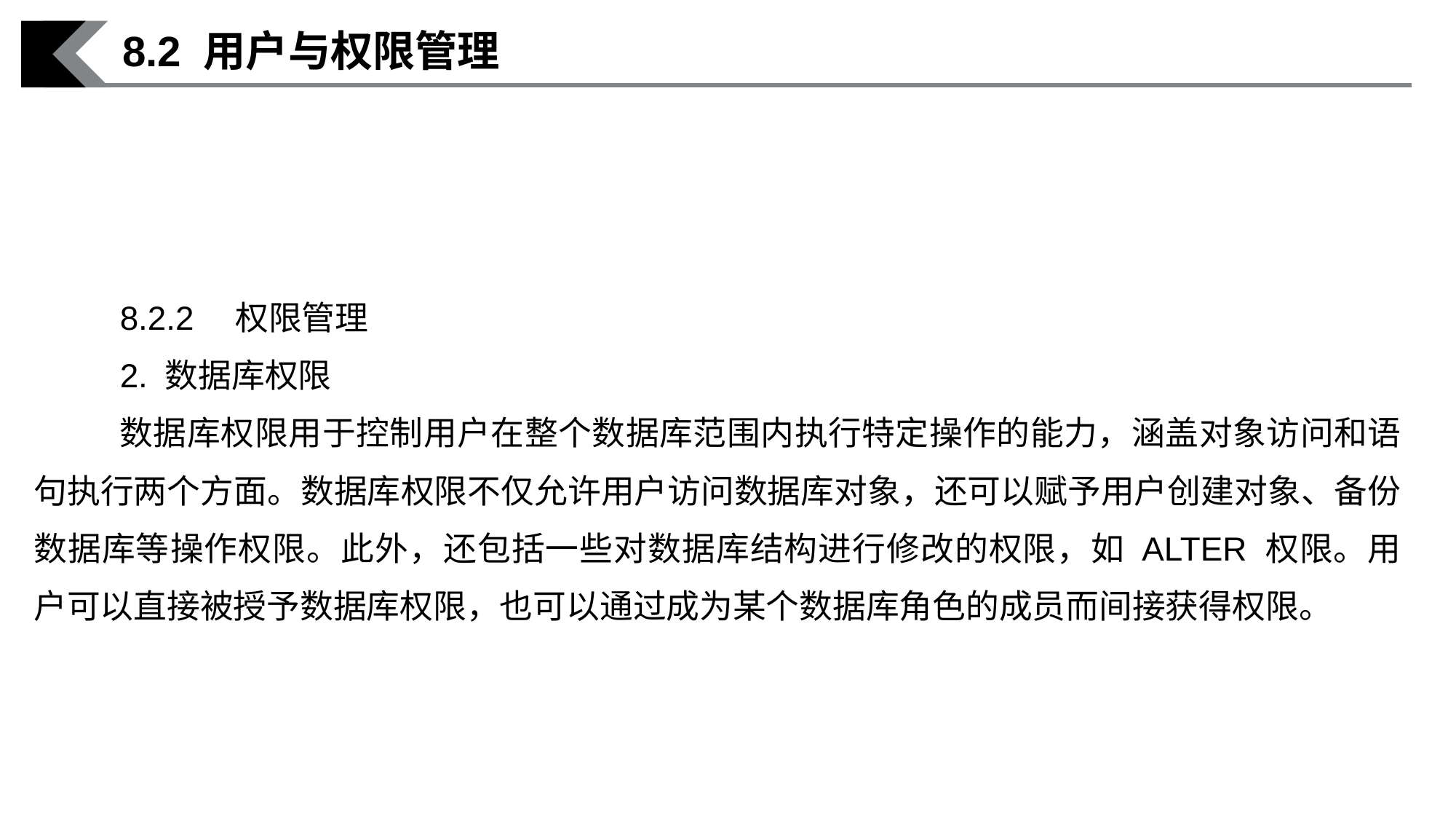

8.2 用户与权限管理
8.2.2　权限管理
2. 数据库权限
数据库权限用于控制用户在整个数据库范围内执行特定操作的能力，涵盖对象访问和语句执行两个方面。数据库权限不仅允许用户访问数据库对象，还可以赋予用户创建对象、备份数据库等操作权限。此外，还包括一些对数据库结构进行修改的权限，如 ALTER 权限。用户可以直接被授予数据库权限，也可以通过成为某个数据库角色的成员而间接获得权限。